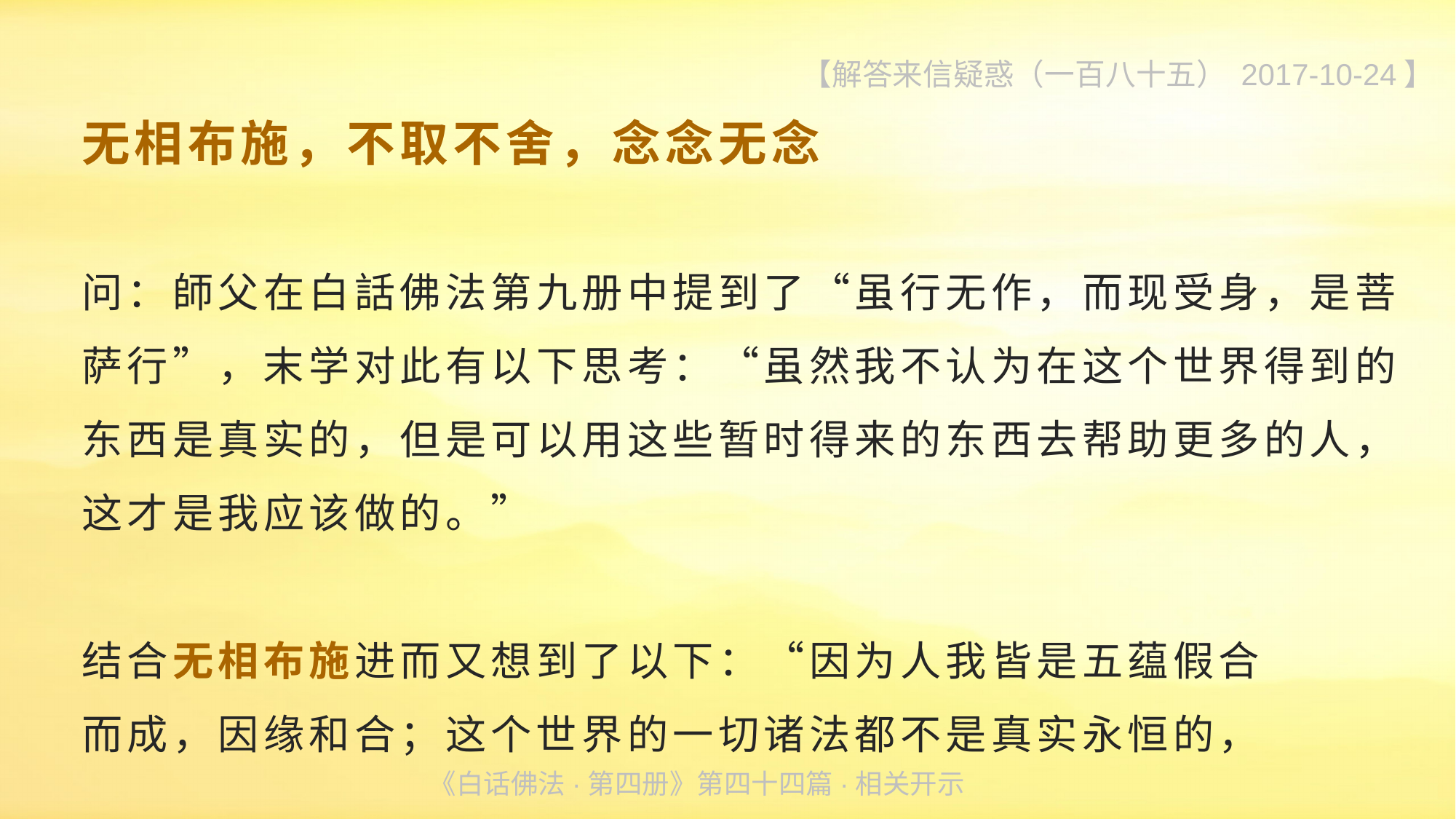

【解答来信疑惑（一百八十五） 2017-10-24】
无相布施，不取不舍，念念无念

问：師父在白話佛法第九册中提到了“虽行无作，而现受身，是菩萨行”，末学对此有以下思考：“虽然我不认为在这个世界得到的东西是真实的，但是可以用这些暂时得来的东西去帮助更多的人，这才是我应该做的。”

结合无相布施进而又想到了以下：“因为人我皆是五蕴假合
而成，因缘和合；这个世界的一切诸法都不是真实永恒的，
《白话佛法·第四册》第四十四篇·相关开示